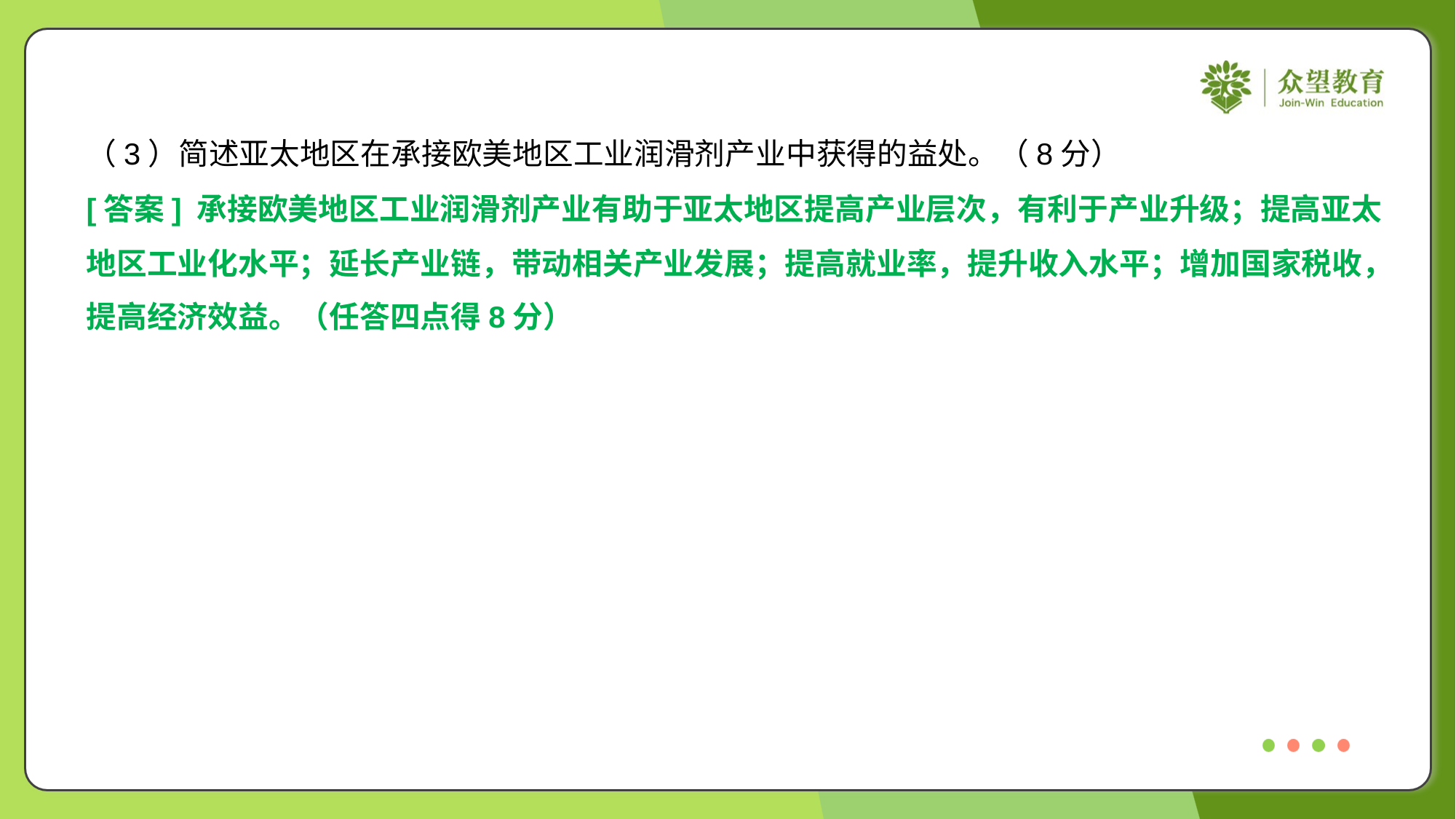

（3）简述亚太地区在承接欧美地区工业润滑剂产业中获得的益处。（8分）
[答案] 承接欧美地区工业润滑剂产业有助于亚太地区提高产业层次，有利于产业升级；提高亚太
地区工业化水平；延长产业链，带动相关产业发展；提高就业率，提升收入水平；增加国家税收，
提高经济效益。（任答四点得8分）